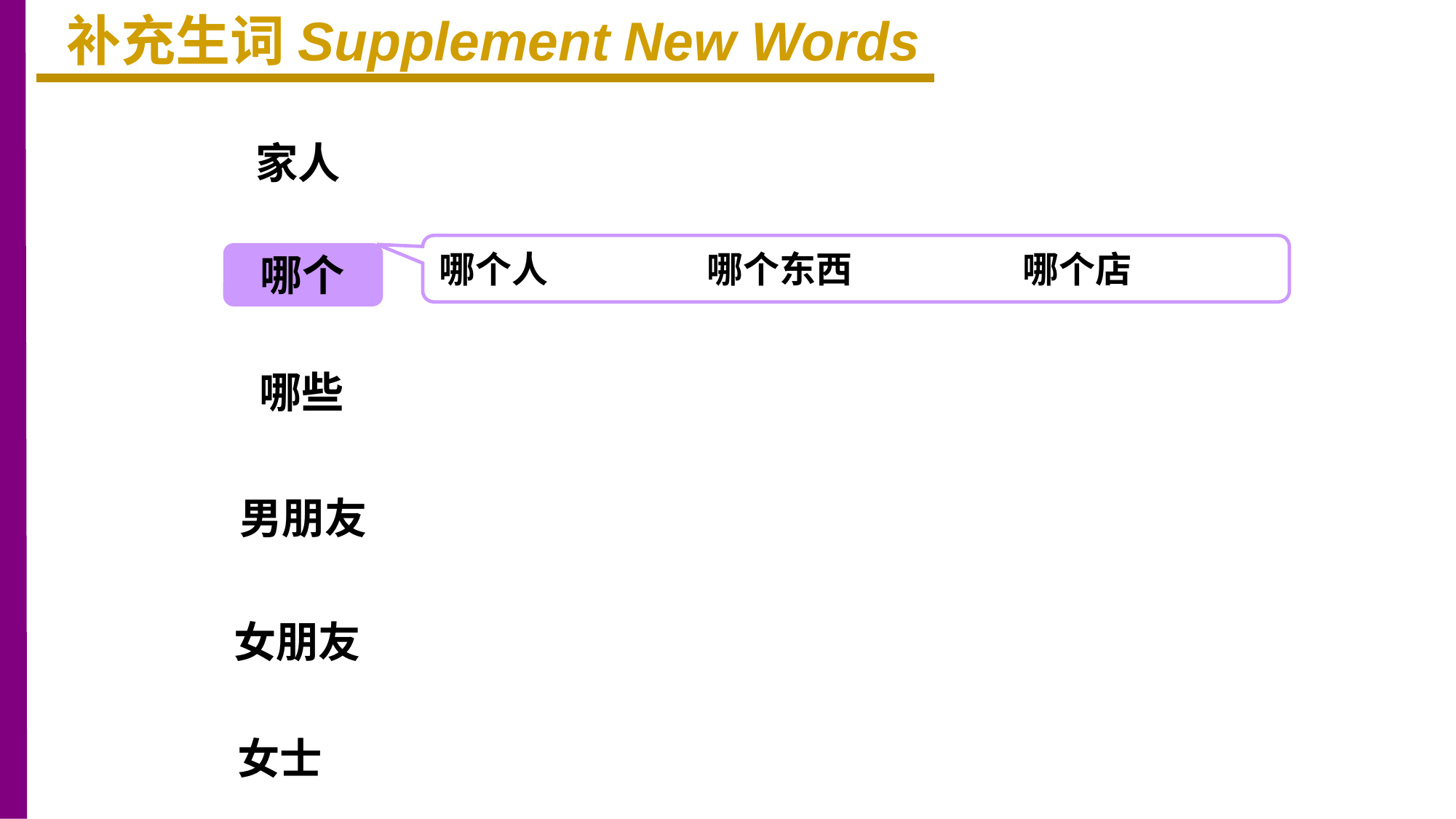

补充生词Supplement New Words
家人

哪个人
哪个东西
哪个店
哪个

哪些
男朋友
女朋友
女士